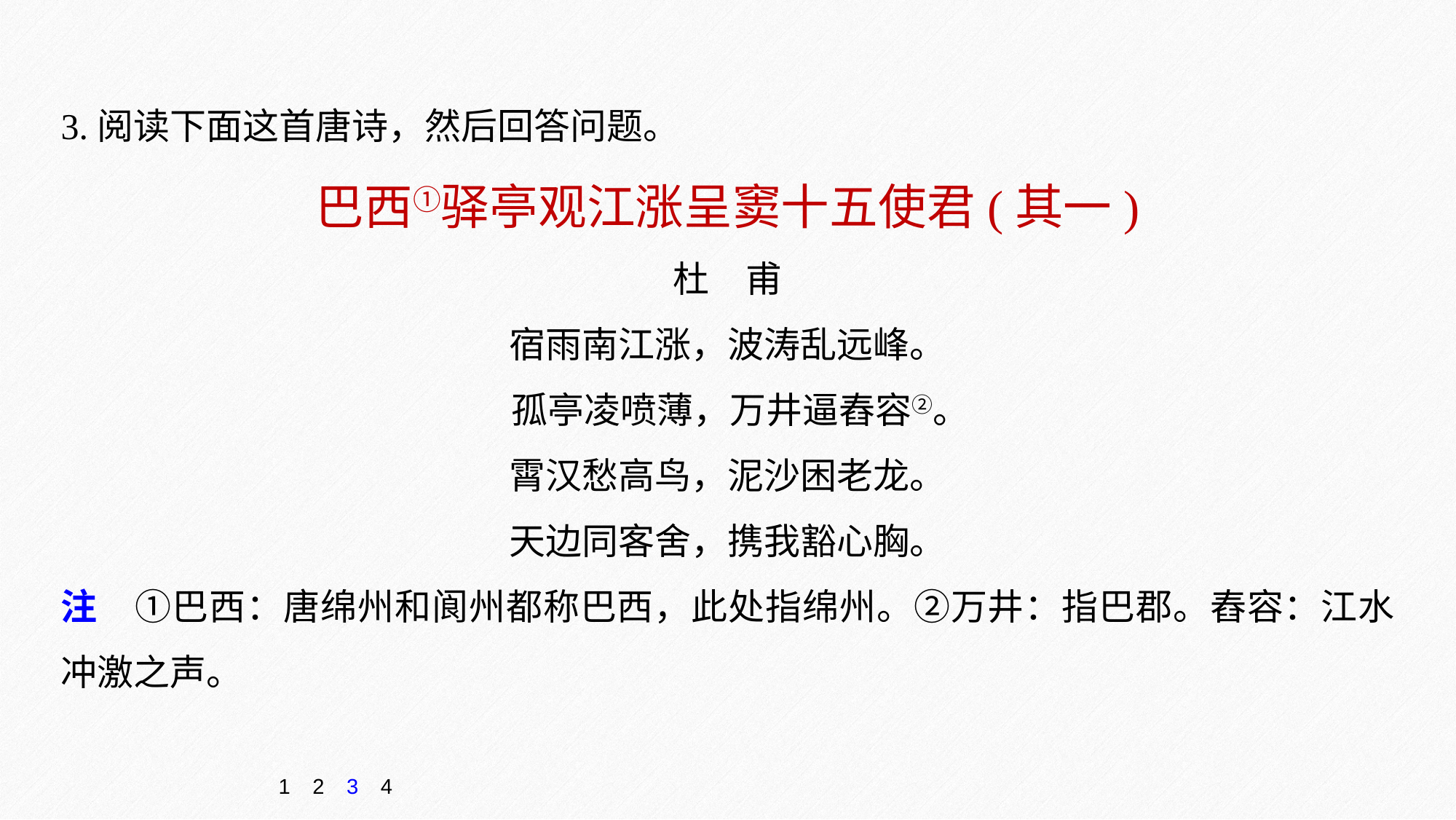

3.阅读下面这首唐诗，然后回答问题。
巴西①驿亭观江涨呈窦十五使君(其一)
杜　甫
宿雨南江涨，波涛乱远峰。
  孤亭凌喷薄，万井逼舂容②。
霄汉愁高鸟，泥沙困老龙。
天边同客舍，携我豁心胸。
注　①巴西：唐绵州和阆州都称巴西，此处指绵州。②万井：指巴郡。舂容：江水冲激之声。
1
2
3
4